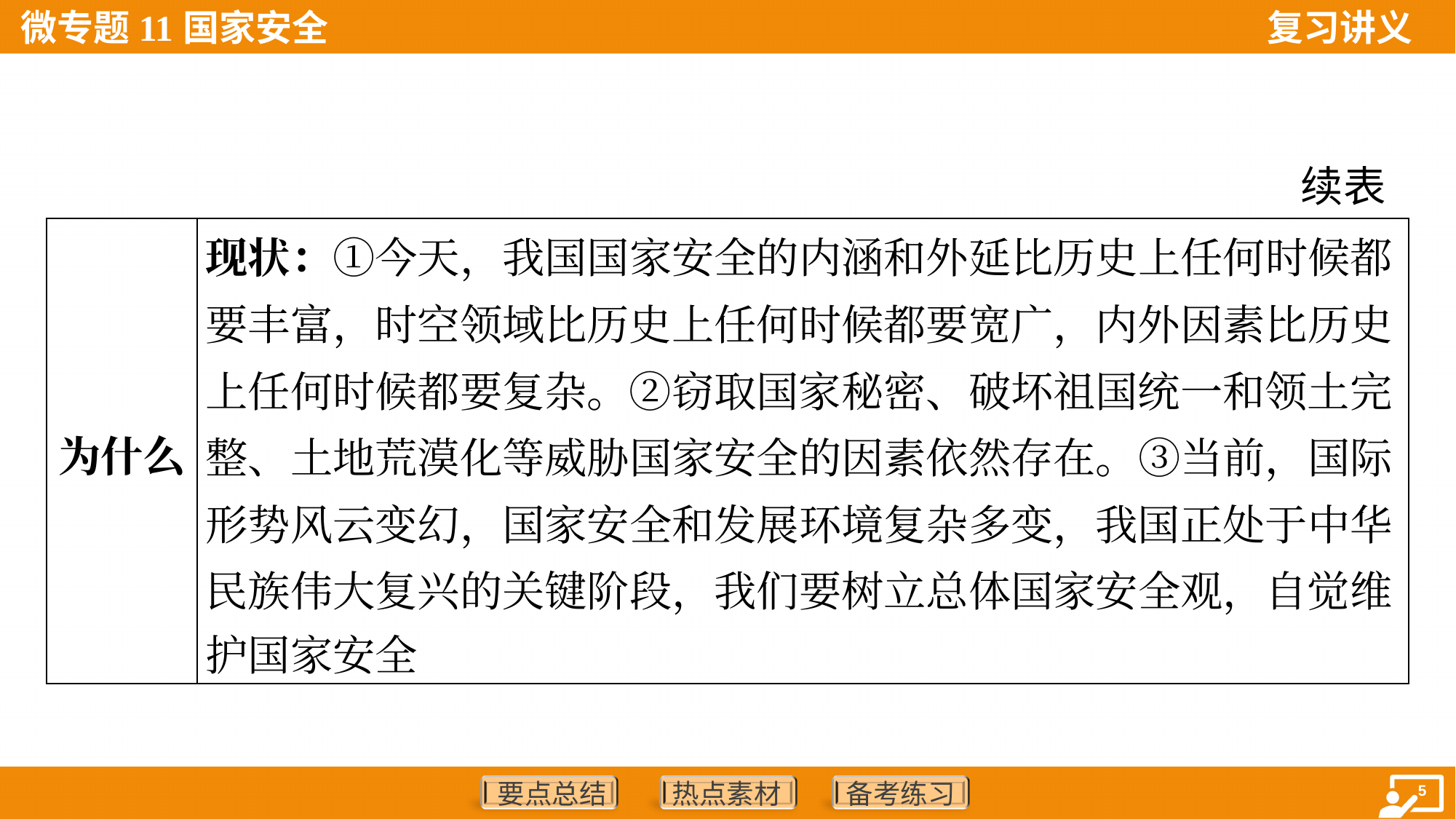

续表
| 为什么 | 现状：①今天，我国国家安全的内涵和外延比历史上任何时候都 要丰富，时空领域比历史上任何时候都要宽广，内外因素比历史 上任何时候都要复杂。②窃取国家秘密、破坏祖国统一和领土完 整、土地荒漠化等威胁国家安全的因素依然存在。③当前，国际 形势风云变幻，国家安全和发展环境复杂多变，我国正处于中华 民族伟大复兴的关键阶段，我们要树立总体国家安全观，自觉维 护国家安全 |
| --- | --- |